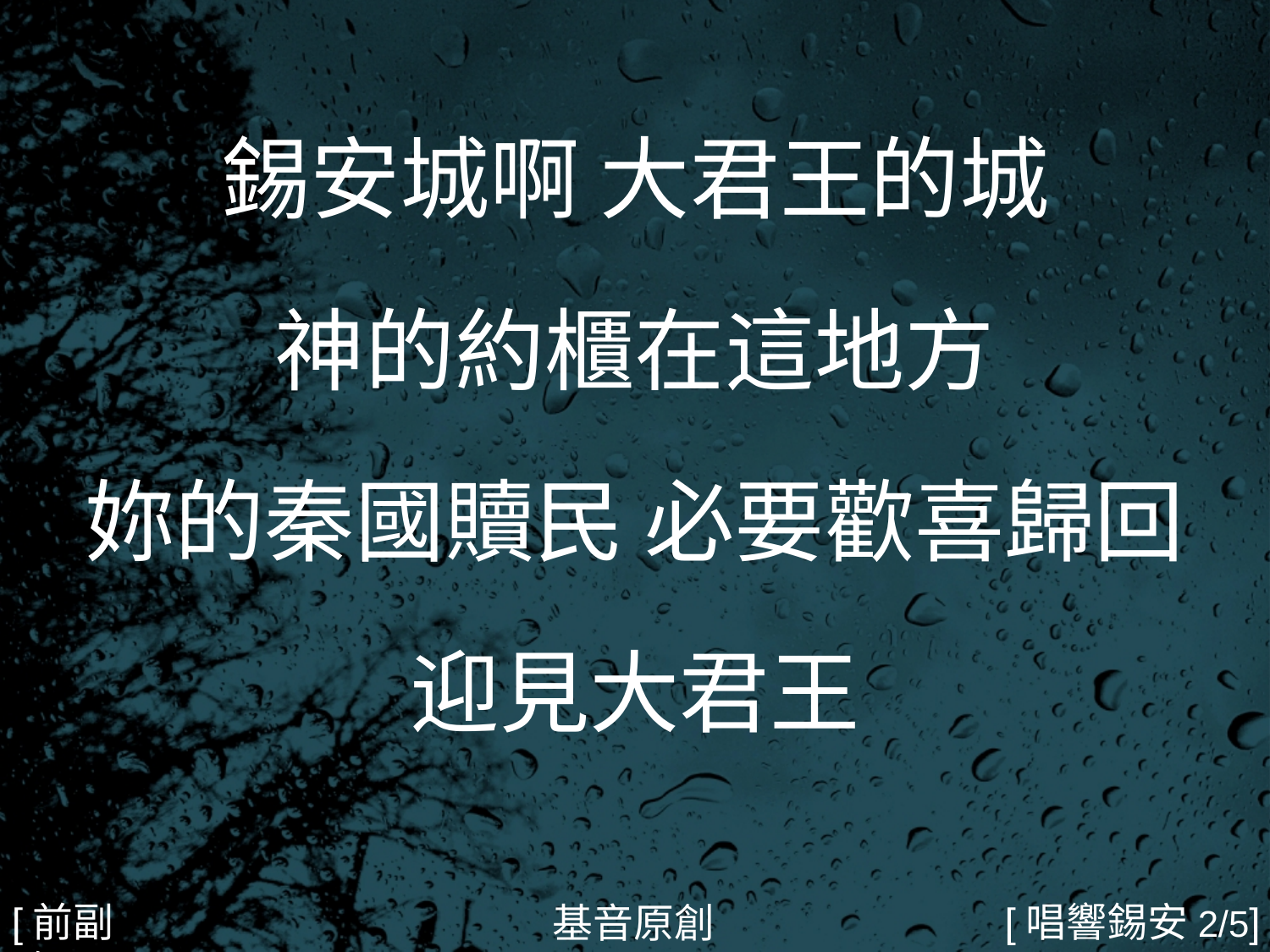

錫安城啊 大君王的城

神的約櫃在這地方

妳的秦國贖民 必要歡喜歸回

迎見大君王
#

[前副歌]
[唱響錫安2/5]
基音原創